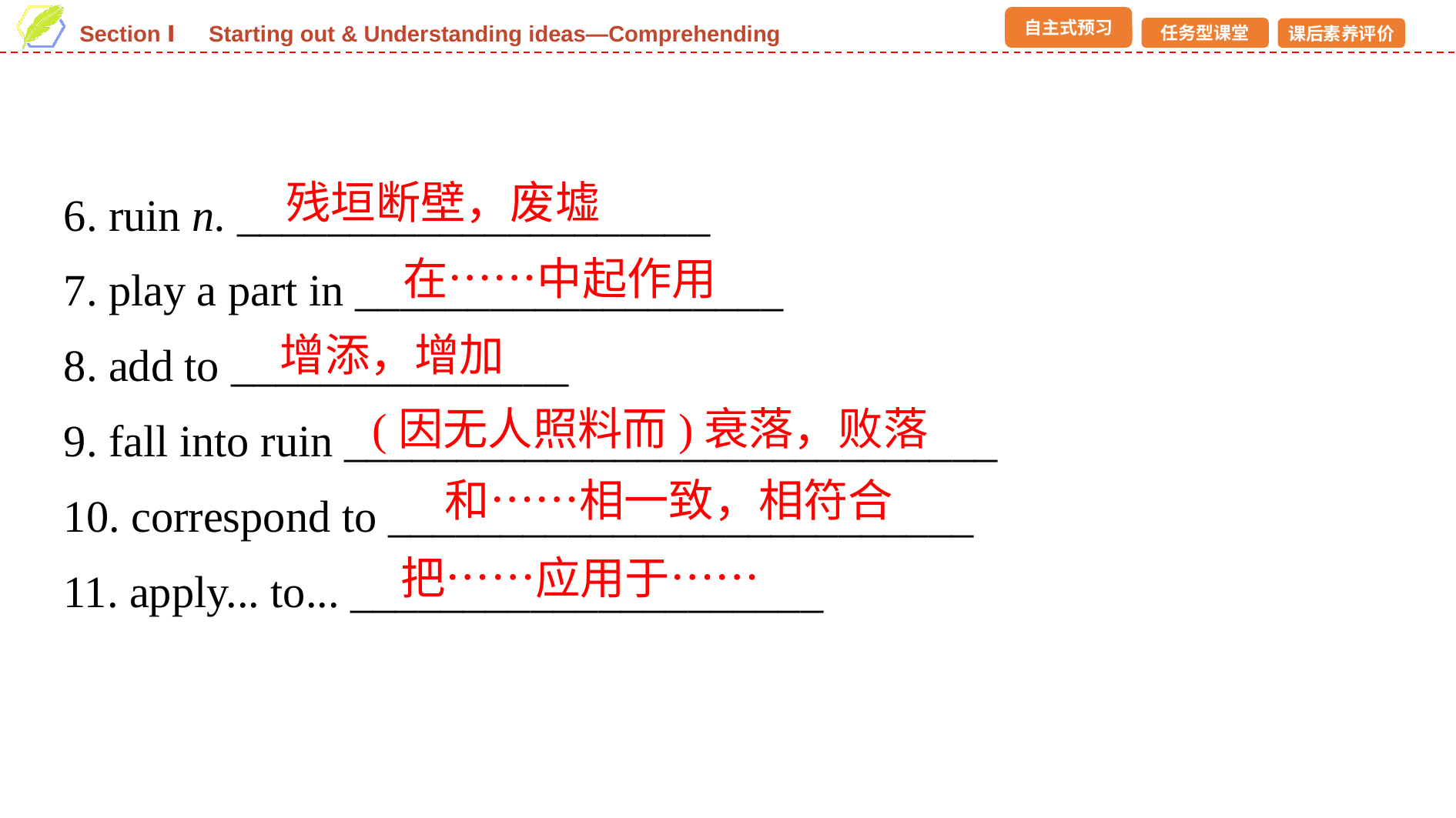

6. ruin n. _____________________
7. play a part in ___________________
8. add to _______________
9. fall into ruin _____________________________
10. correspond to __________________________
11. apply... to... _____________________
残垣断壁，废墟
在……中起作用
增添，增加
(因无人照料而)衰落，败落
和……相一致，相符合
把……应用于……